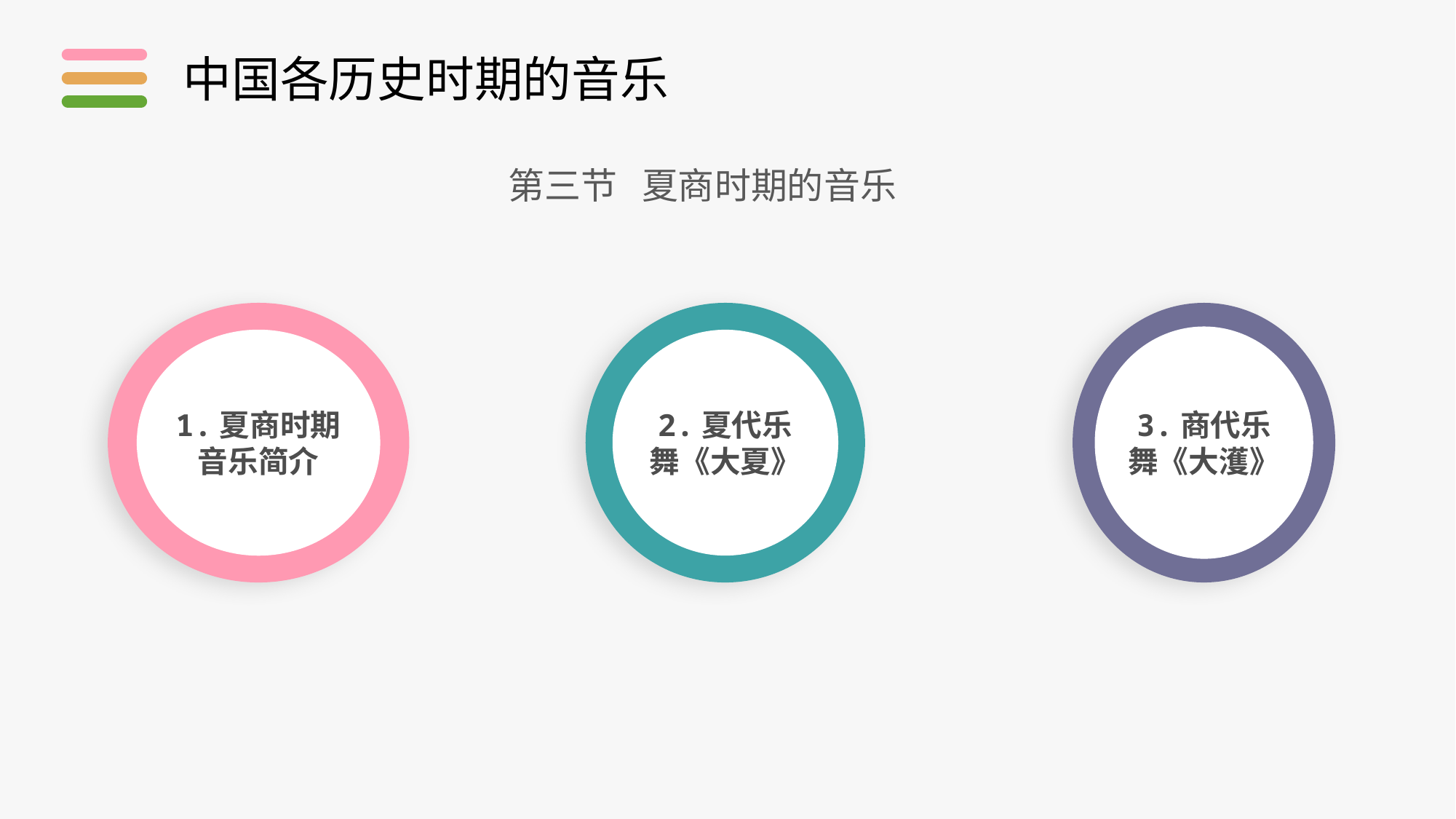

中国各历史时期的音乐
第三节   夏商时期的音乐

1.夏商时期音乐简介

2.夏代乐舞《大夏》

3.商代乐舞《大濩》